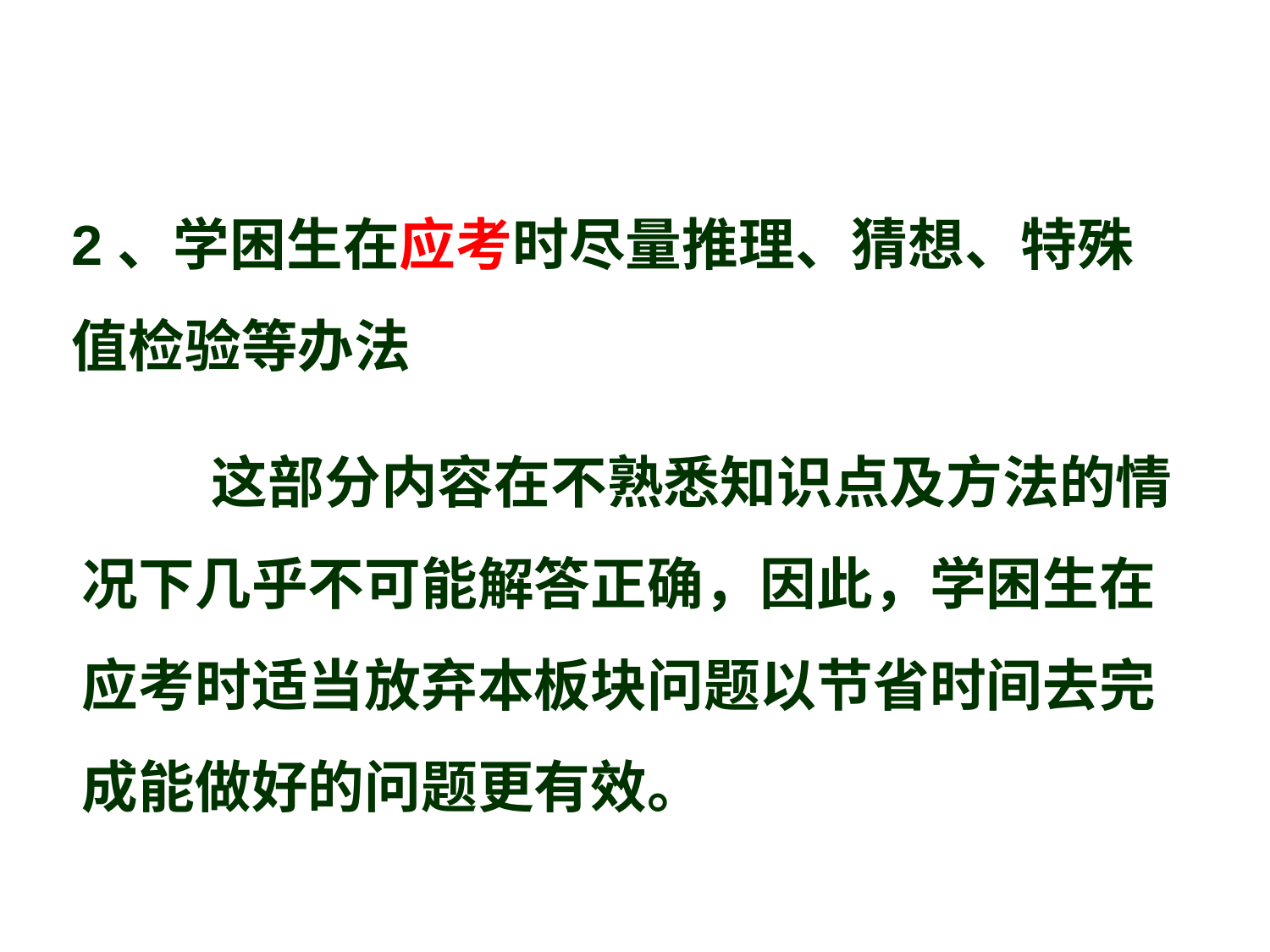

2、学困生在应考时尽量推理、猜想、特殊值检验等办法
         这部分内容在不熟悉知识点及方法的情况下几乎不可能解答正确，因此，学困生在应考时适当放弃本板块问题以节省时间去完成能做好的问题更有效。